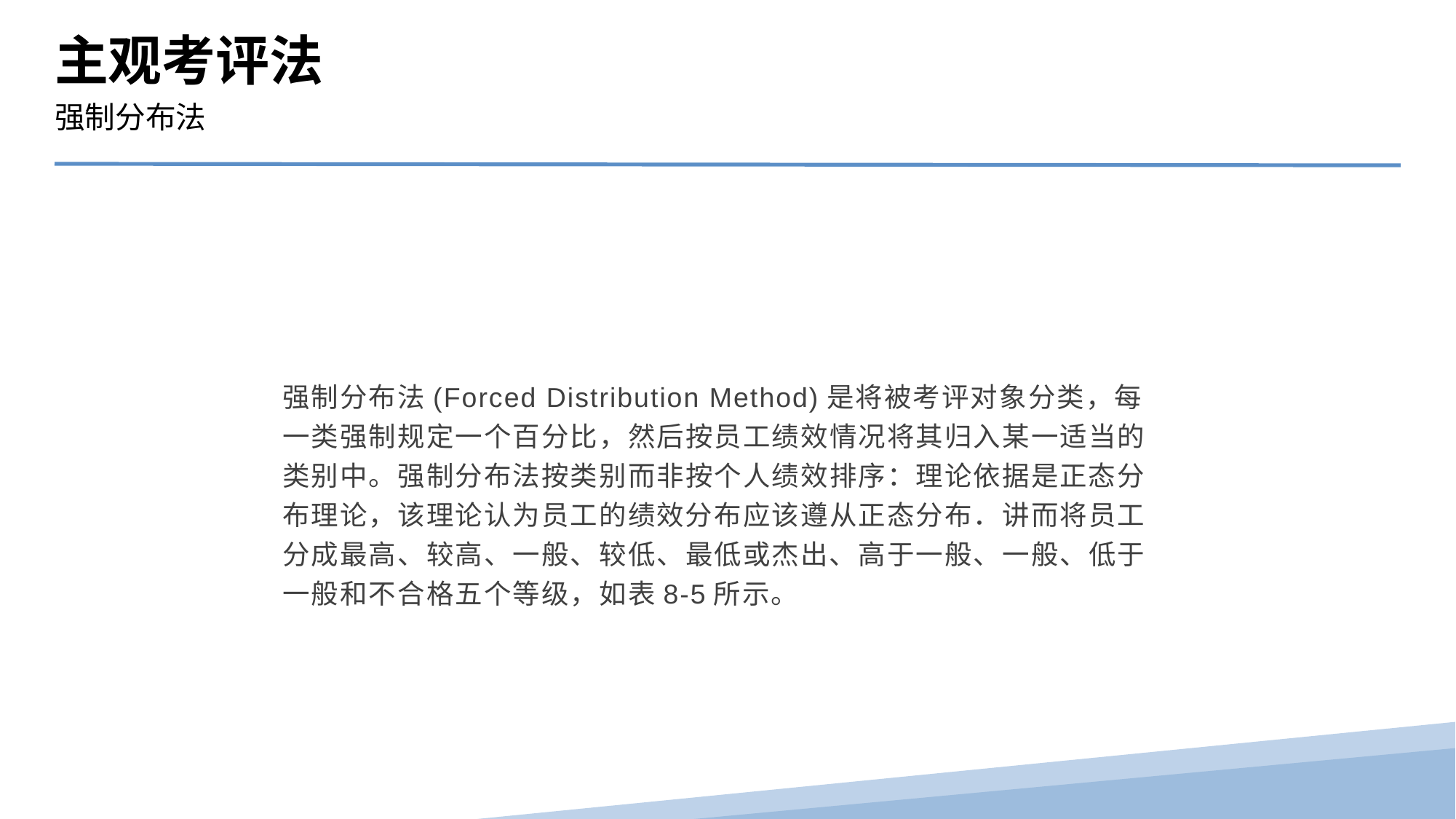

主观考评法
强制分布法
强制分布法(Forced Distribution Method)是将被考评对象分类，每一类强制规定一个百分比，然后按员工绩效情况将其归入某一适当的类别中。强制分布法按类别而非按个人绩效排序：理论依据是正态分布理论，该理论认为员工的绩效分布应该遵从正态分布．讲而将员工分成最高、较高、一般、较低、最低或杰出、高于一般、一般、低于一般和不合格五个等级，如表8-5所示。